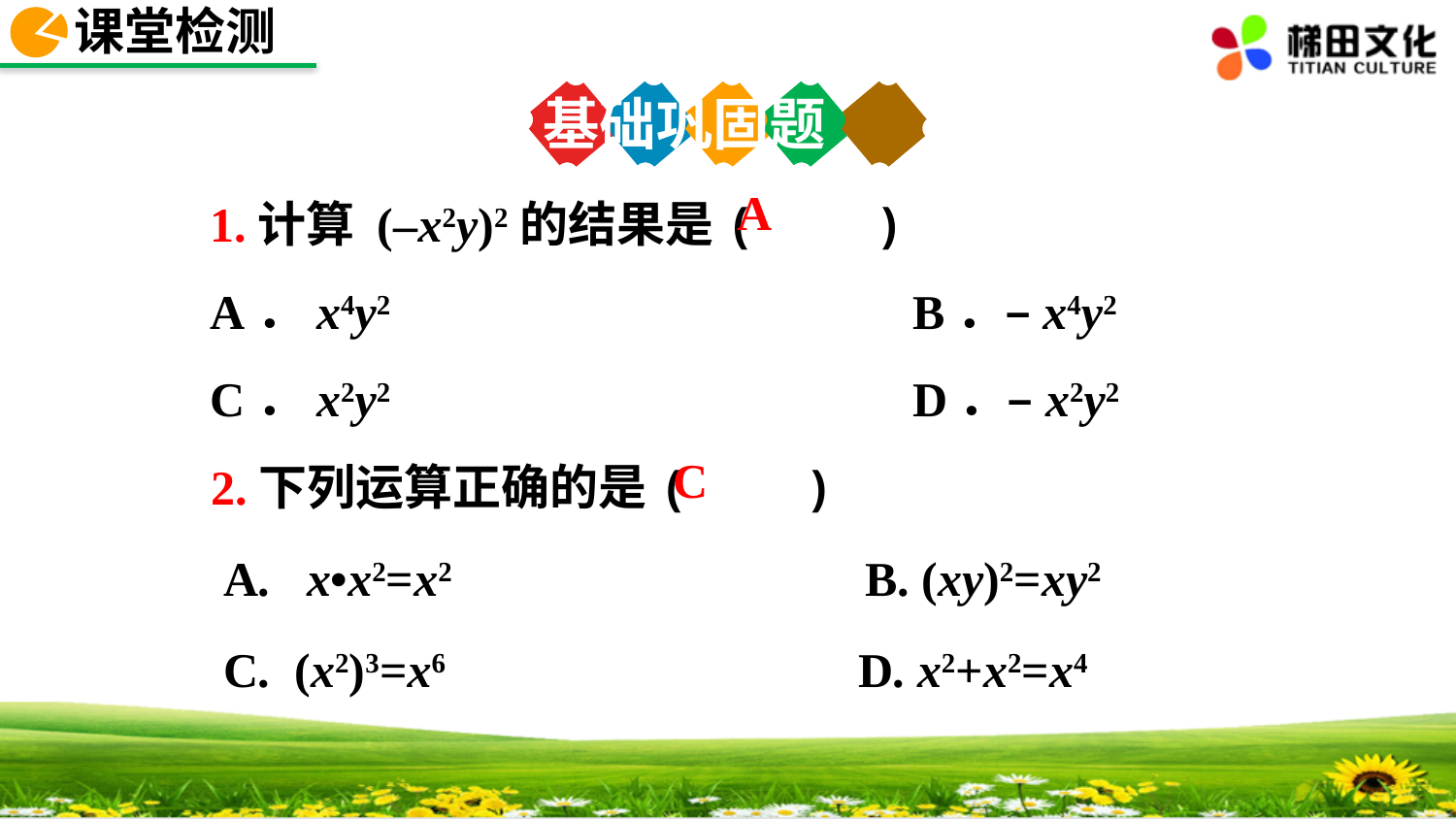

课堂检测

基础巩固题

1.计算 (–x2y)2的结果是(　　)
A．x4y2                                           B．–x4y2
C．x2y2                                           D．–x2y2
A
2.下列运算正确的是(    )
 A.   x•x2=x2                                  B. (xy)2=xy2
 C.  (x2)3=x6                                  D. x2+x2=x4
C